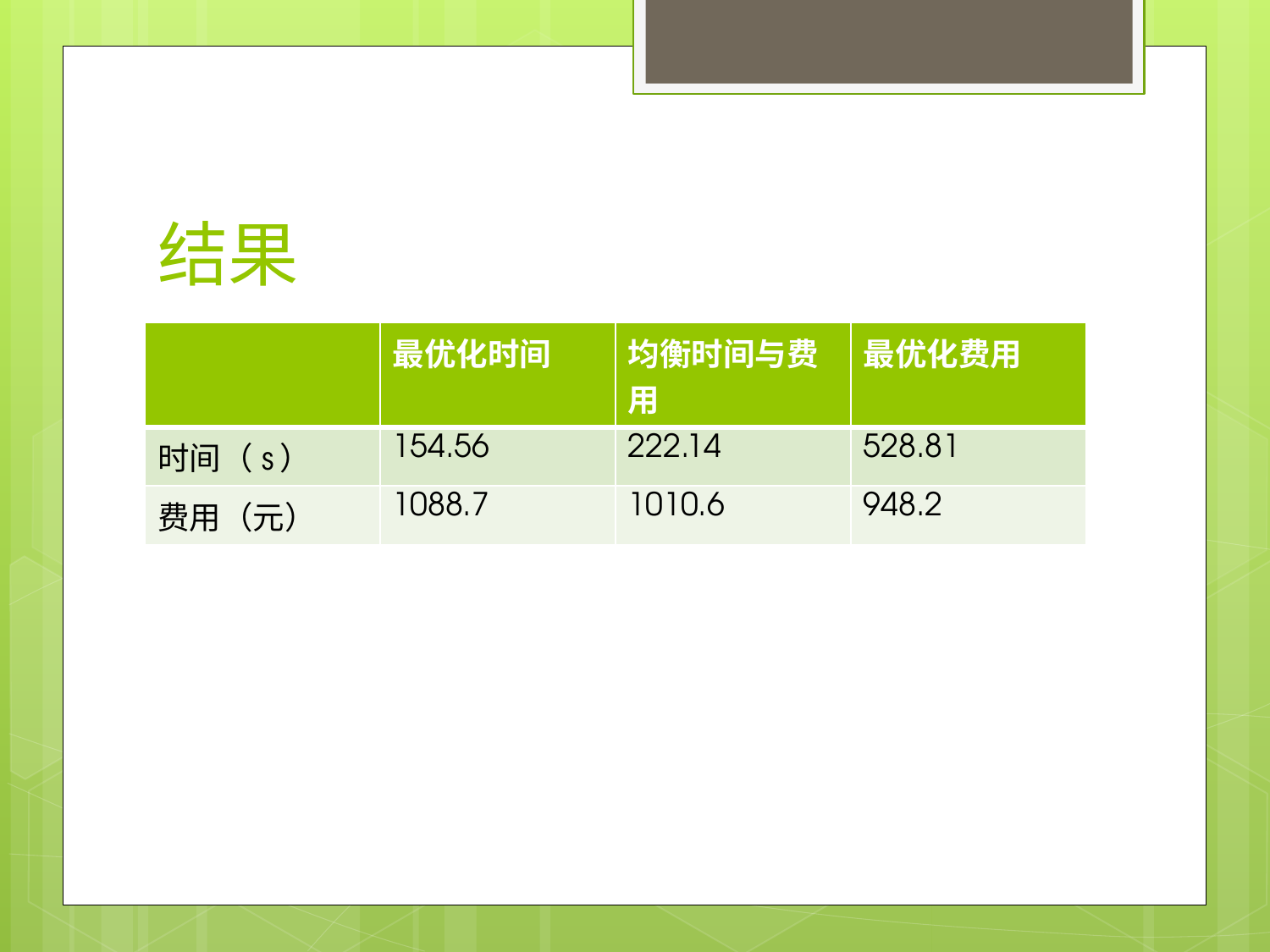

# 结果
|  | 最优化时间 | 均衡时间与费用 | 最优化费用 |
| --- | --- | --- | --- |
| 时间（s） | 154.56 | 222.14 | 528.81 |
| 费用（元） | 1088.7 | 1010.6 | 948.2 |